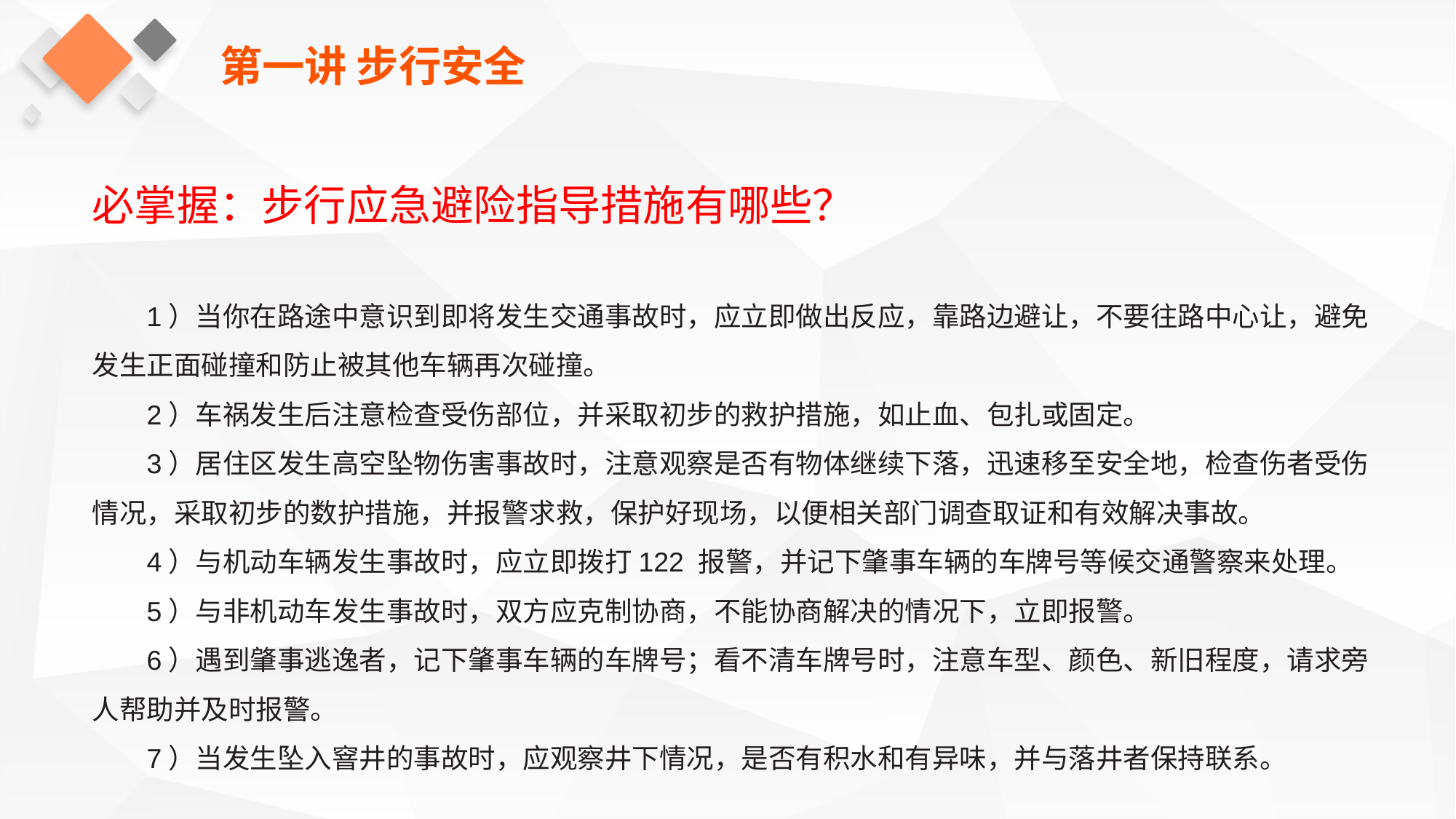

第一讲 步行安全
必掌握：步行应急避险指导措施有哪些？
1）当你在路途中意识到即将发生交通事故时，应立即做出反应，靠路边避让，不要往路中心让，避免发生正面碰撞和防止被其他车辆再次碰撞。
2）车祸发生后注意检查受伤部位，并采取初步的救护措施，如止血、包扎或固定。
3）居住区发生高空坠物伤害事故时，注意观察是否有物体继续下落，迅速移至安全地，检查伤者受伤情况，采取初步的数护措施，并报警求救，保护好现场，以便相关部门调查取证和有效解决事故。
4）与机动车辆发生事故时，应立即拨打122 报警，并记下肇事车辆的车牌号等候交通警察来处理。
5）与非机动车发生事故时，双方应克制协商，不能协商解决的情况下，立即报警。
6）遇到肇事逃逸者，记下肇事车辆的车牌号；看不清车牌号时，注意车型、颜色、新旧程度，请求旁人帮助并及时报警。
7）当发生坠入窨井的事故时，应观察井下情况，是否有积水和有异味，并与落井者保持联系。